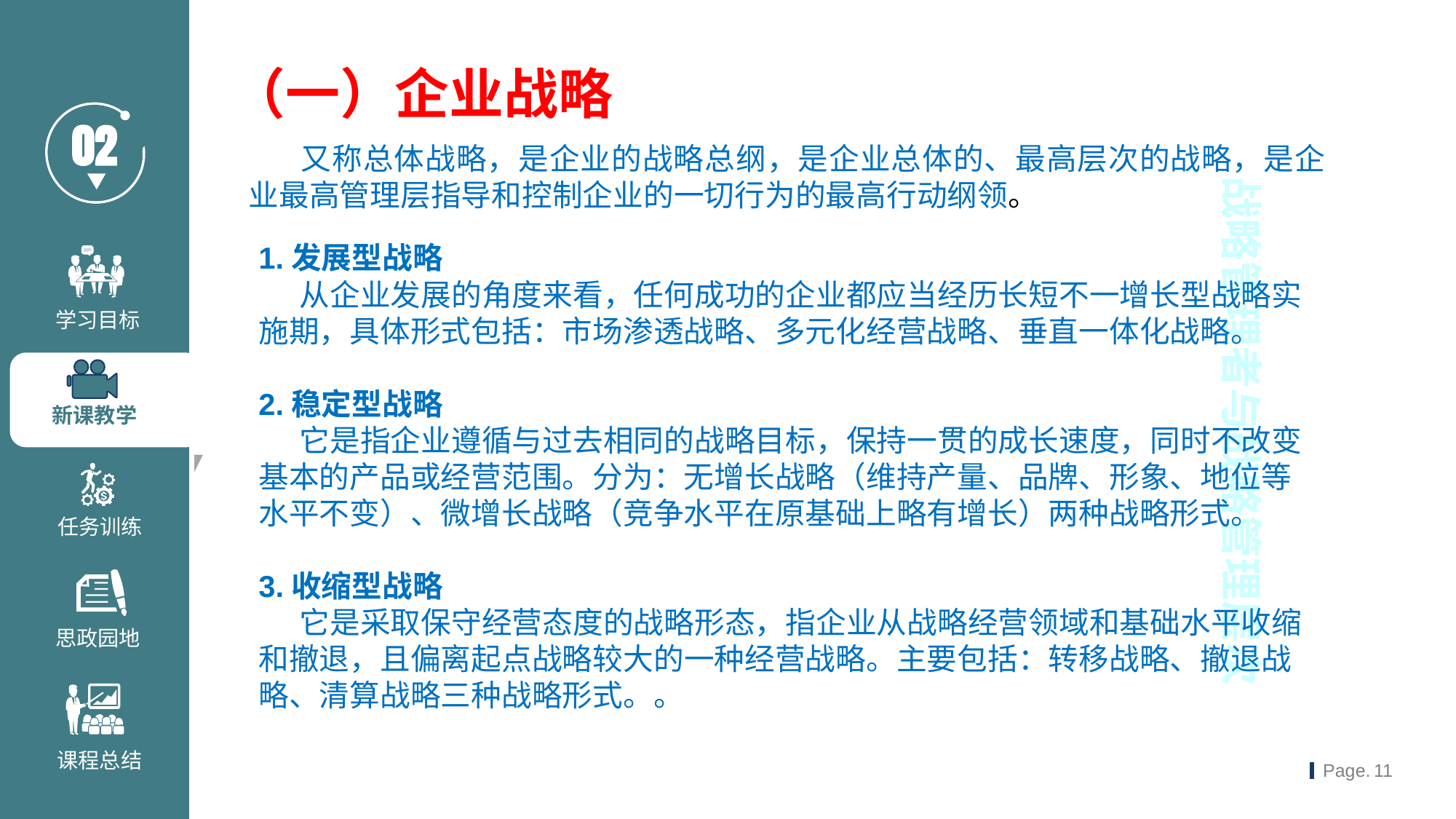

（一）企业战略
      又称总体战略，是企业的战略总纲，是企业总体的、最高层次的战略，是企业最高管理层指导和控制企业的一切行为的最高行动纲领。

战略管理者与战略管理层次
1.发展型战略
     从企业发展的角度来看，任何成功的企业都应当经历长短不一增长型战略实施期，具体形式包括：市场渗透战略、多元化经营战略、垂直一体化战略。

2.稳定型战略
     它是指企业遵循与过去相同的战略目标，保持一贯的成长速度，同时不改变基本的产品或经营范围。分为：无增长战略（维持产量、品牌、形象、地位等水平不变）、微增长战略（竞争水平在原基础上略有增长）两种战略形式。

3.收缩型战略
     它是采取保守经营态度的战略形态，指企业从战略经营领域和基础水平收缩和撤退，且偏离起点战略较大的一种经营战略。主要包括：转移战略、撤退战略、清算战略三种战略形式。。

11